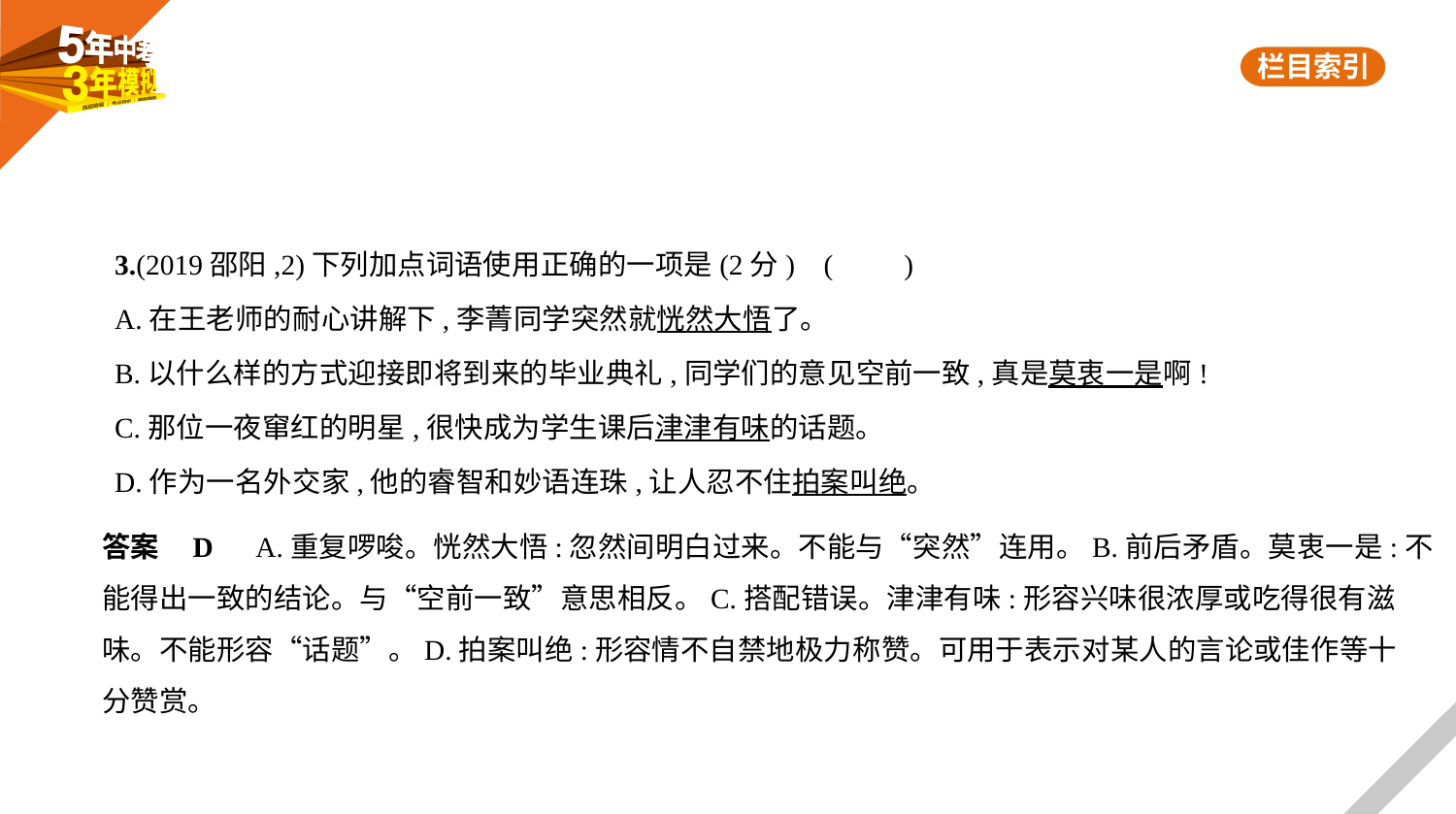

3.(2019邵阳,2)下列加点词语使用正确的一项是(2分) (　　)
A.在王老师的耐心讲解下,李菁同学突然就恍然大悟了。
B.以什么样的方式迎接即将到来的毕业典礼,同学们的意见空前一致,真是莫衷一是啊!
C.那位一夜窜红的明星,很快成为学生课后津津有味的话题。
D.作为一名外交家,他的睿智和妙语连珠,让人忍不住拍案叫绝。
答案    D　A.重复啰唆。恍然大悟:忽然间明白过来。不能与“突然”连用。B.前后矛盾。莫衷一是:不
能得出一致的结论。与“空前一致”意思相反。C.搭配错误。津津有味:形容兴味很浓厚或吃得很有滋
味。不能形容“话题”。D.拍案叫绝:形容情不自禁地极力称赞。可用于表示对某人的言论或佳作等十
分赞赏。